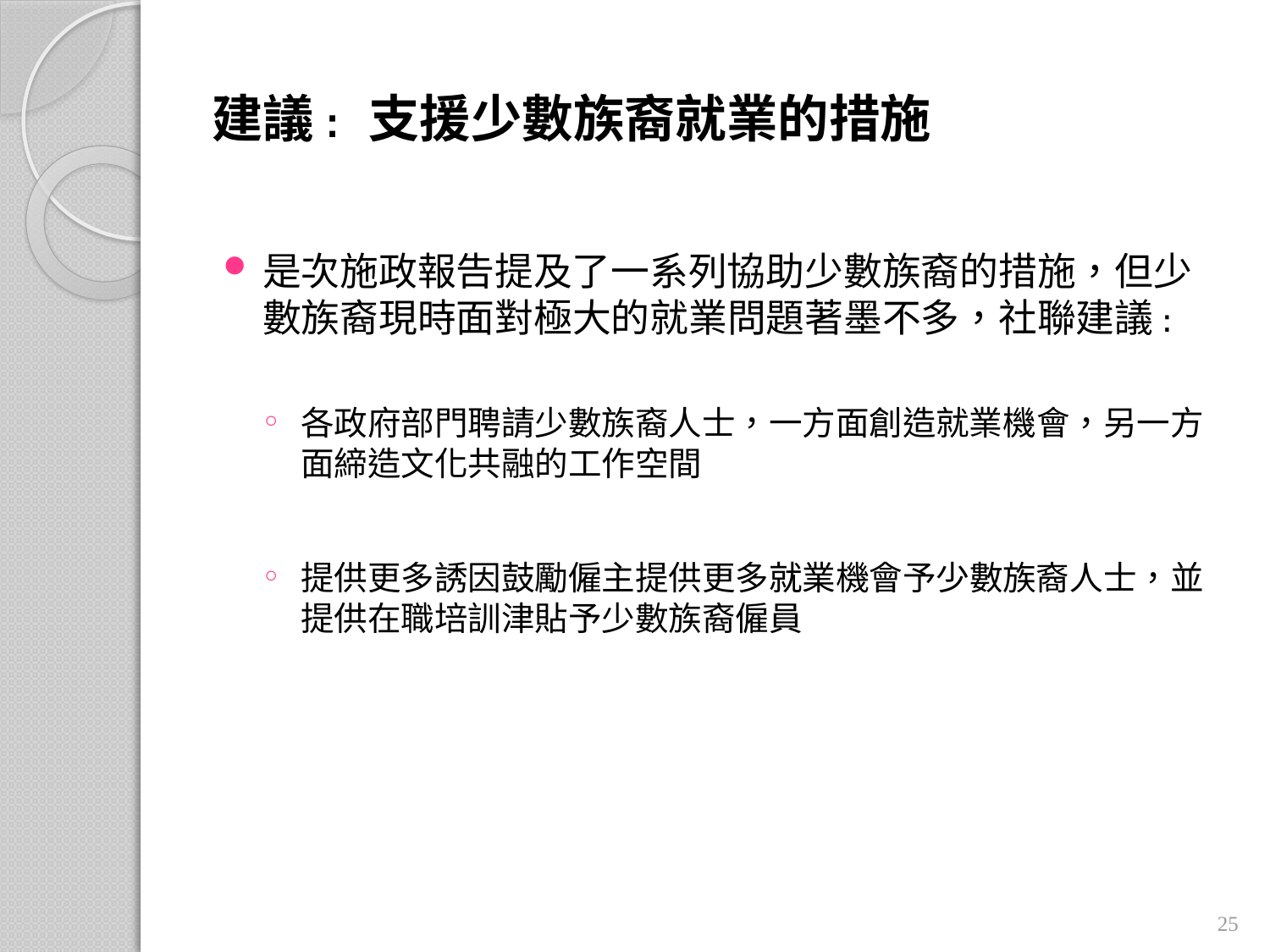

# 建議: 支援少數族裔就業的措施

是次施政報告提及了一系列協助少數族裔的措施，但少數族裔現時面對極大的就業問題著墨不多，社聯建議:

各政府部門聘請少數族裔人士，一方面創造就業機會，另一方面締造文化共融的工作空間

提供更多誘因鼓勵僱主提供更多就業機會予少數族裔人士，並提供在職培訓津貼予少數族裔僱員

25